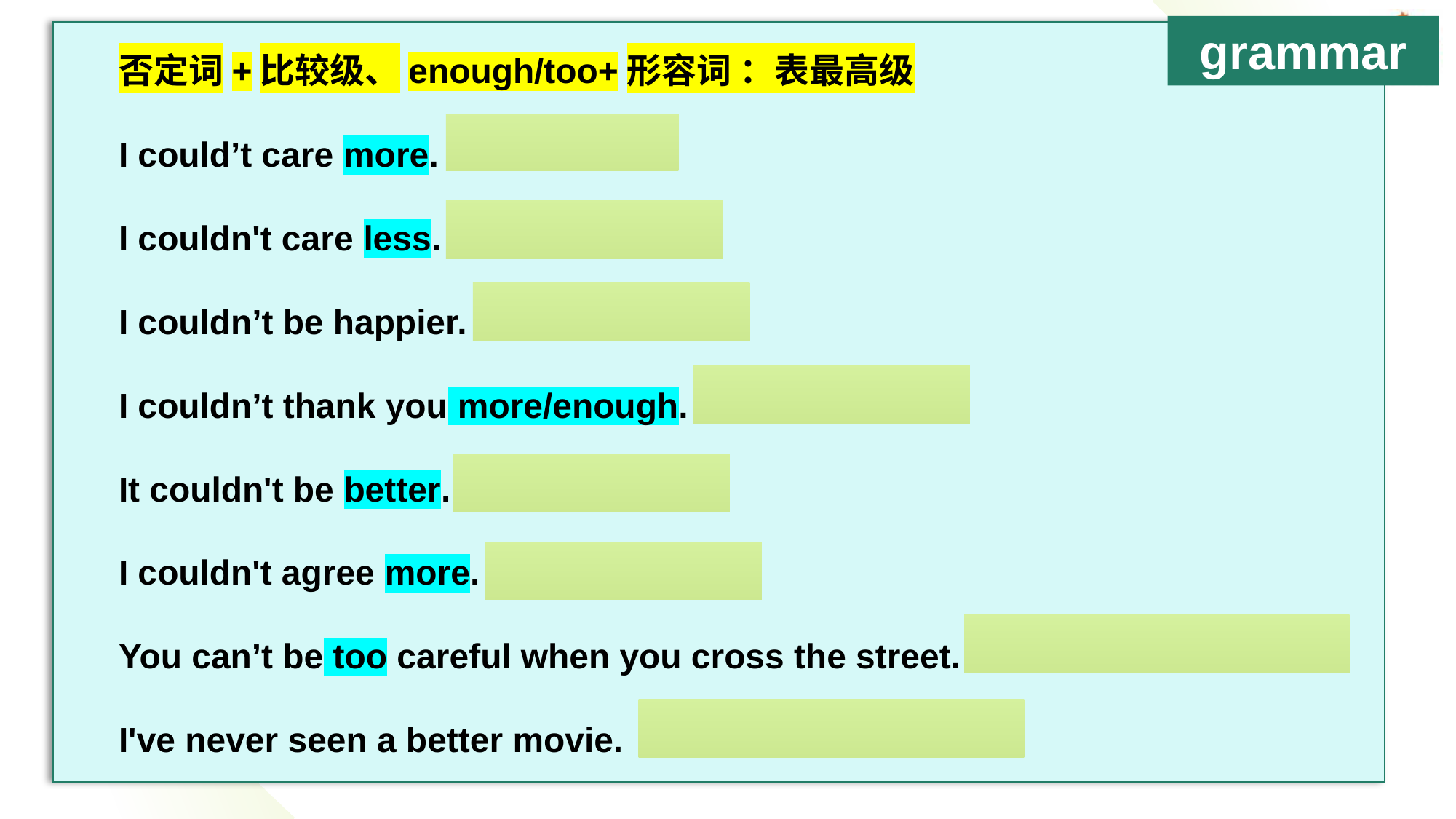

grammar
否定词+比较级、enough/too+形容词 ：表最高级
I could’t care more.  我极其关心。
I couldn't care less. 我一点都不在乎。
I couldn’t be happier. 我开心极了。
I couldn’t thank you more/enough. 我对你感激不尽。
It couldn't be better. 好极了
I couldn't agree more. 我完全同意
You can’t be too careful when you cross the street. 过马路时，越小心越好。
I've never seen a better movie.  这是我见过最好的电影。